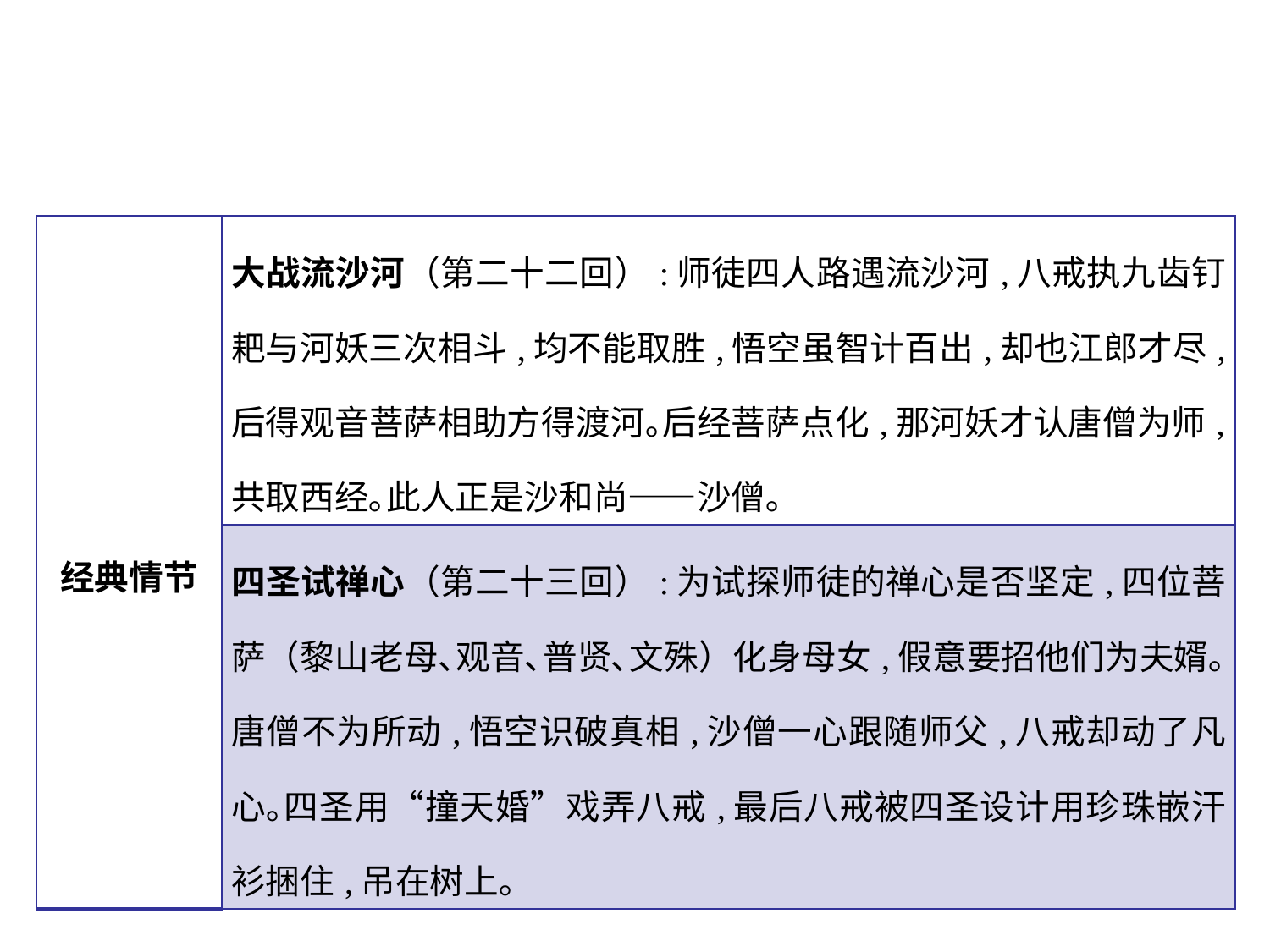

| 经典情节 | 大战流沙河（第二十二回）:师徒四人路遇流沙河,八戒执九齿钉耙与河妖三次相斗,均不能取胜,悟空虽智计百出,却也江郎才尽,后得观音菩萨相助方得渡河｡后经菩萨点化,那河妖才认唐僧为师,共取西经｡此人正是沙和尚——沙僧｡ |
| --- | --- |
|  | 四圣试禅心（第二十三回）:为试探师徒的禅心是否坚定,四位菩萨（黎山老母､观音､普贤､文殊）化身母女,假意要招他们为夫婿｡唐僧不为所动,悟空识破真相,沙僧一心跟随师父,八戒却动了凡心｡四圣用“撞天婚”戏弄八戒,最后八戒被四圣设计用珍珠嵌汗衫捆住,吊在树上｡ |